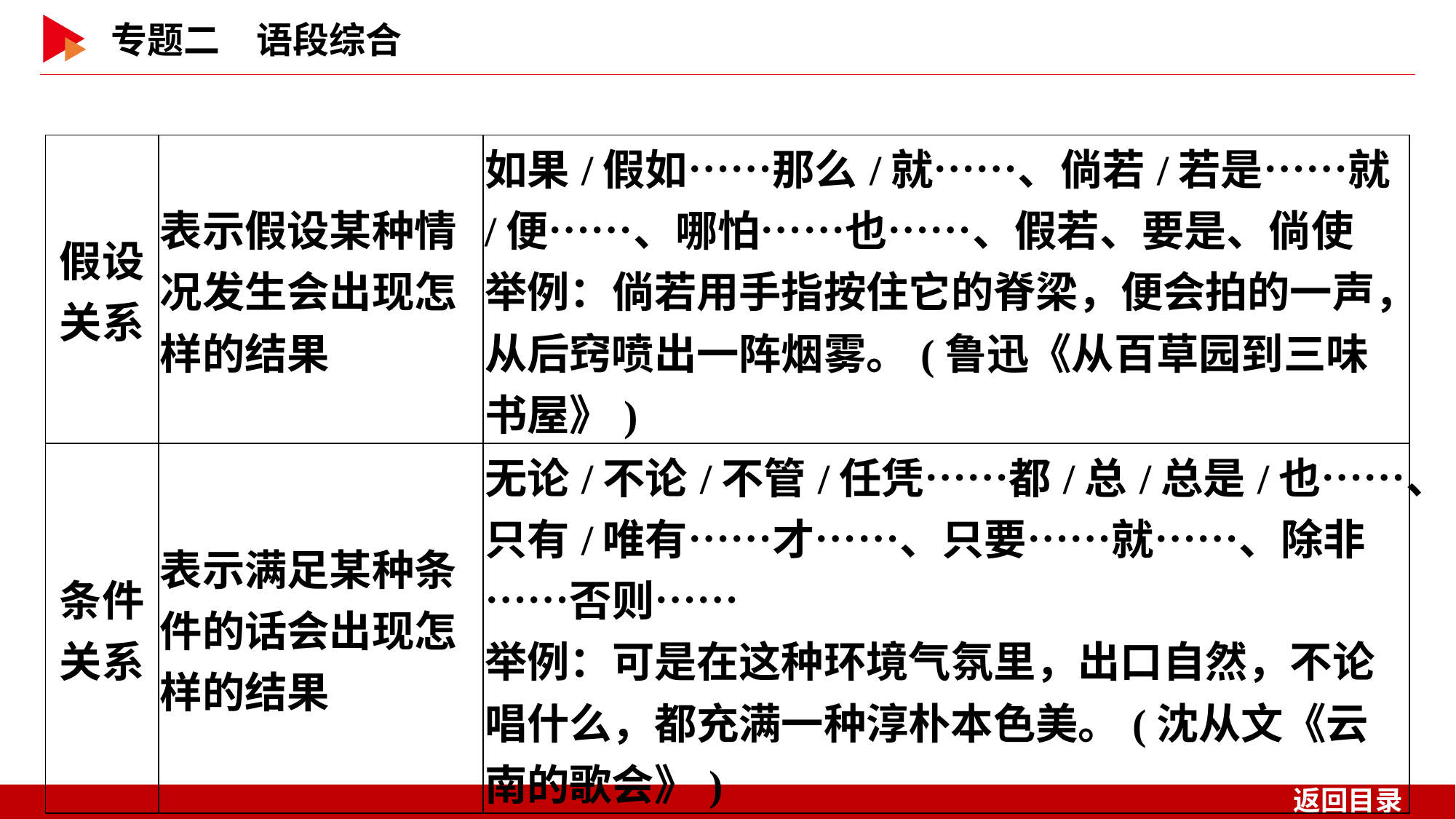

| 假设关系 | 表示假设某种情况发生会出现怎样的结果 | 如果/假如……那么/就……、倘若/若是……就/便……、哪怕……也……、假若、要是、倘使 举例：倘若用手指按住它的脊梁，便会拍的一声，从后窍喷出一阵烟雾。(鲁迅《从百草园到三味书屋》) |
| --- | --- | --- |
| 条件关系 | 表示满足某种条件的话会出现怎样的结果 | 无论/不论/不管/任凭……都/总/总是/也……、只有/唯有……才……、只要……就……、除非……否则…… 举例：可是在这种环境气氛里，出口自然，不论唱什么，都充满一种淳朴本色美。(沈从文《云南的歌会》) |